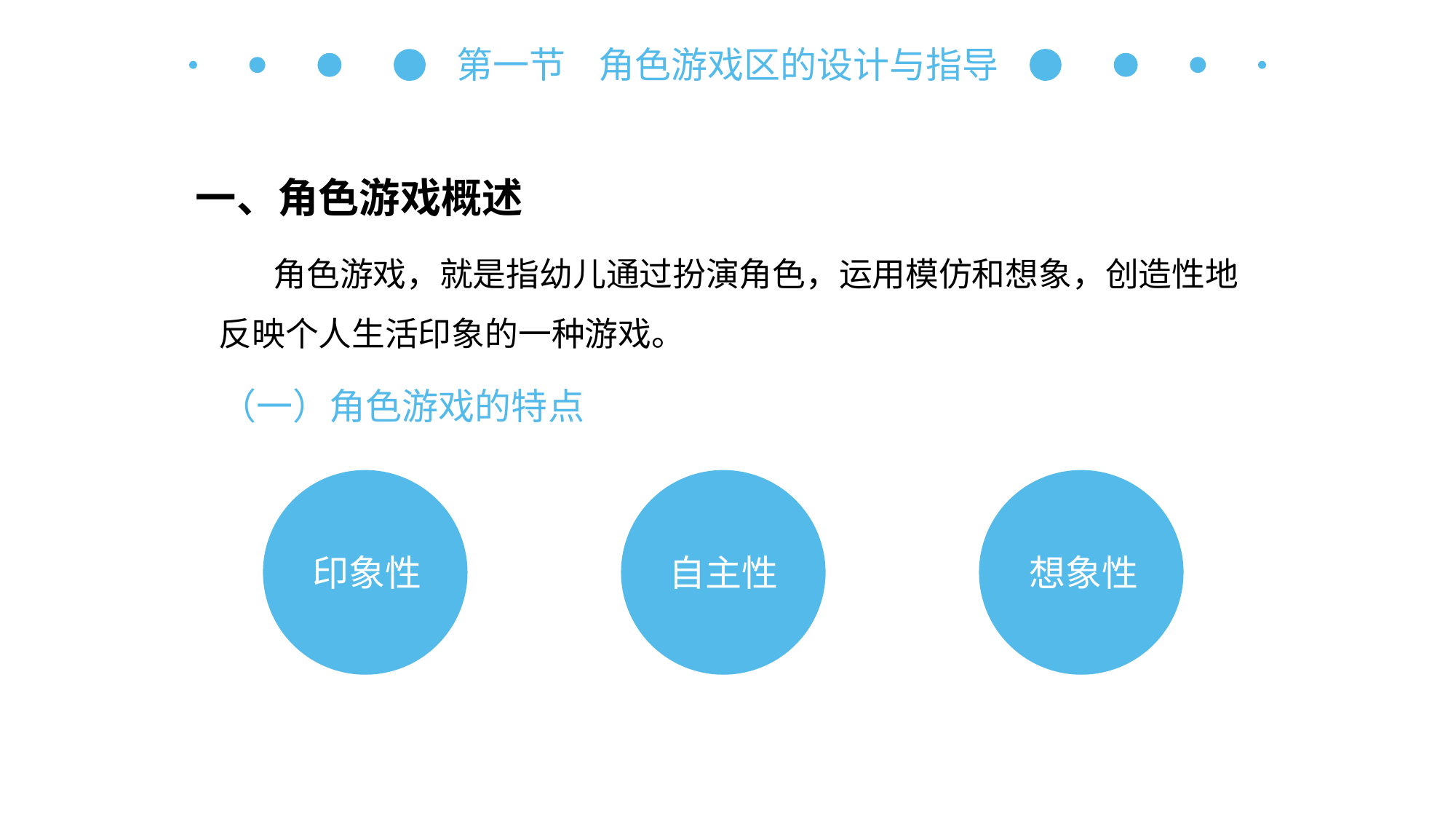

第一节    角色游戏区的设计与指导

一、角色游戏概述
角色游戏，就是指幼儿通过扮演角色，运用模仿和想象，创造性地反映个人生活印象的一种游戏。
（一）角色游戏的特点

想象性
自主性
印象性